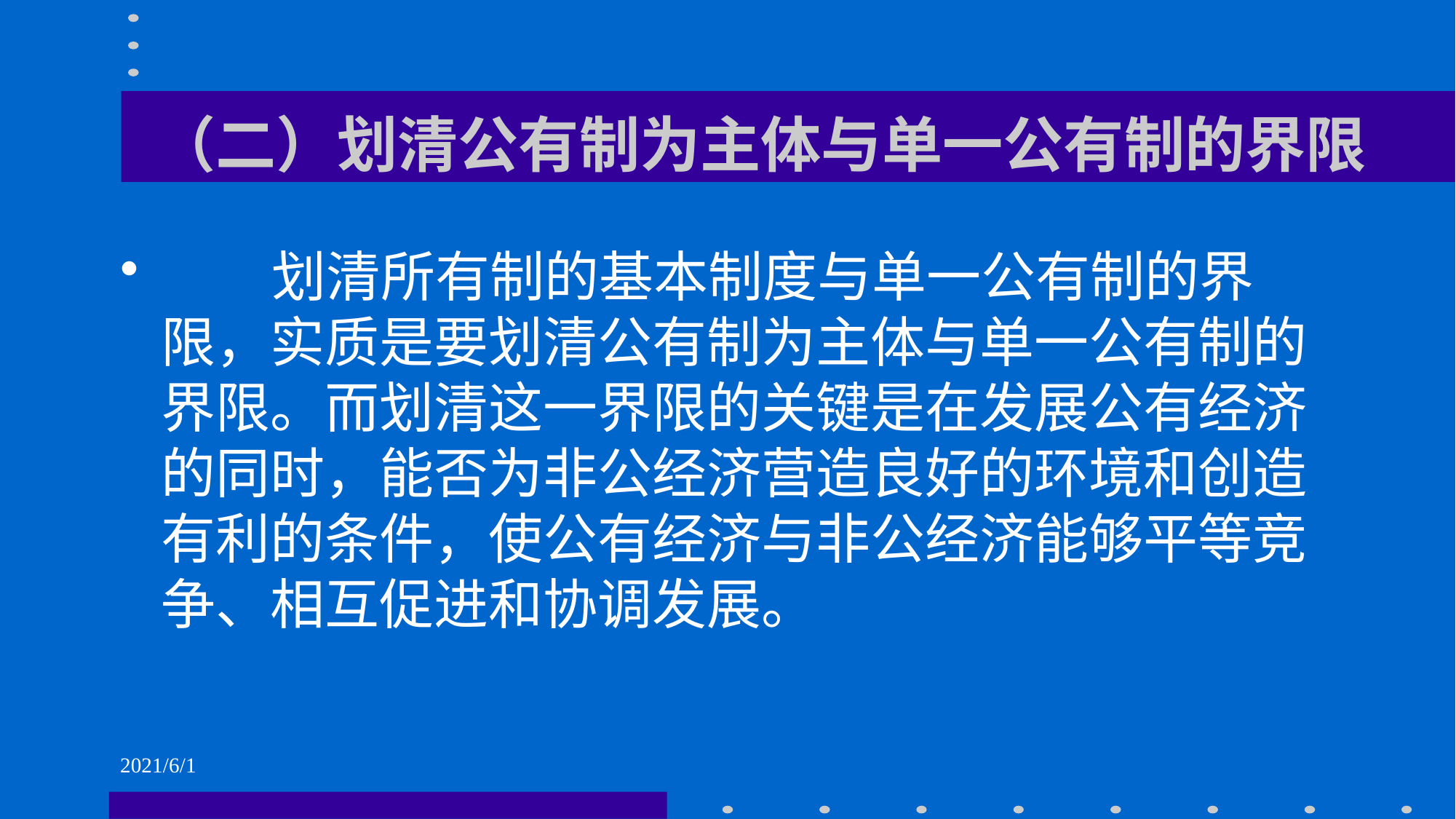

# （二）划清公有制为主体与单一公有制的界限
        划清所有制的基本制度与单一公有制的界限，实质是要划清公有制为主体与单一公有制的界限。而划清这一界限的关键是在发展公有经济的同时，能否为非公经济营造良好的环境和创造有利的条件，使公有经济与非公经济能够平等竞争、相互促进和协调发展。

2021/6/1